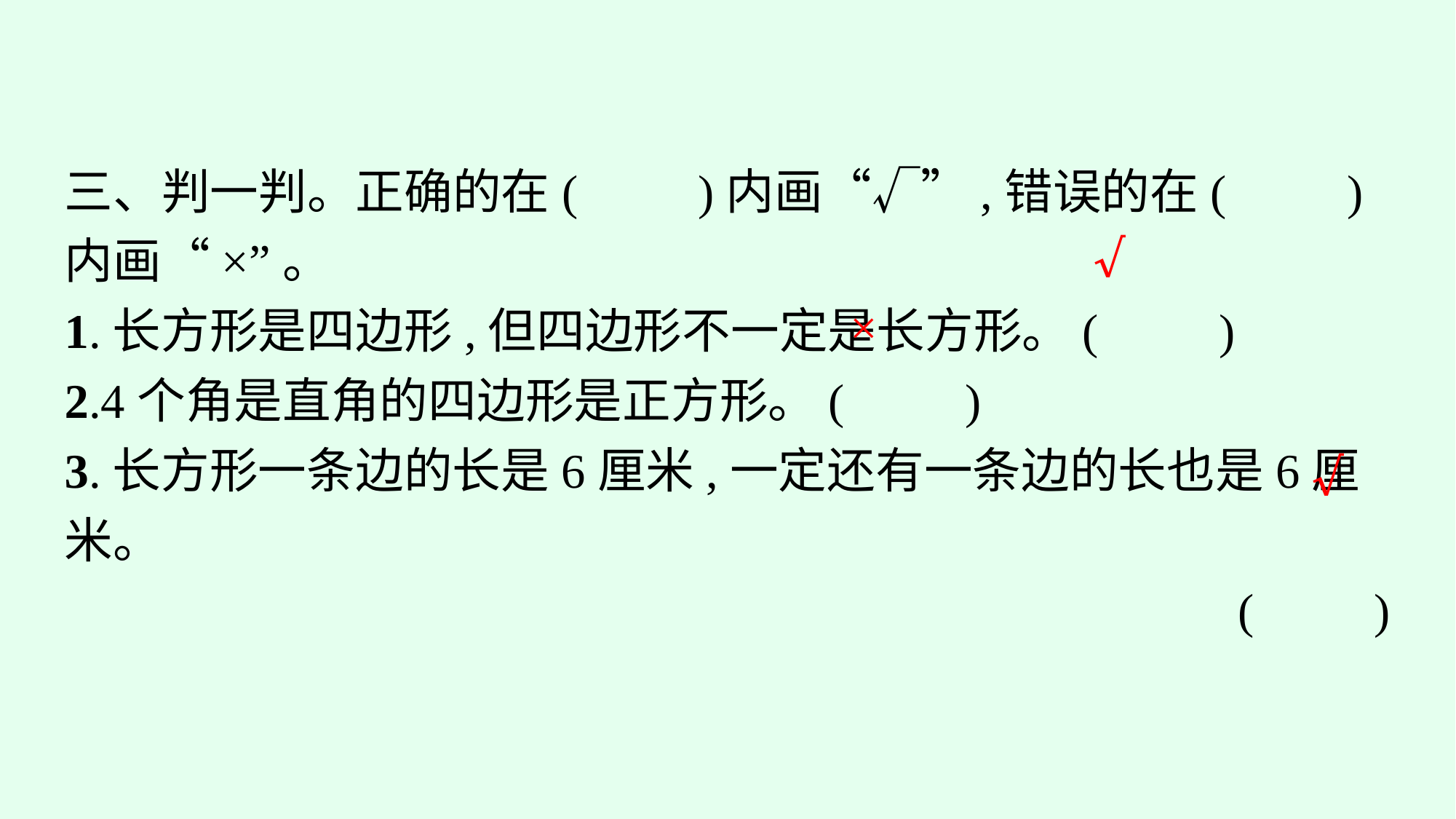

三、判一判。正确的在(　　)内画“√”,错误的在(　　)内画“×”。
1.长方形是四边形,但四边形不一定是长方形。(　　)
2.4个角是直角的四边形是正方形。(　　)
3.长方形一条边的长是6厘米,一定还有一条边的长也是6厘米。
(　　)
√
×
√